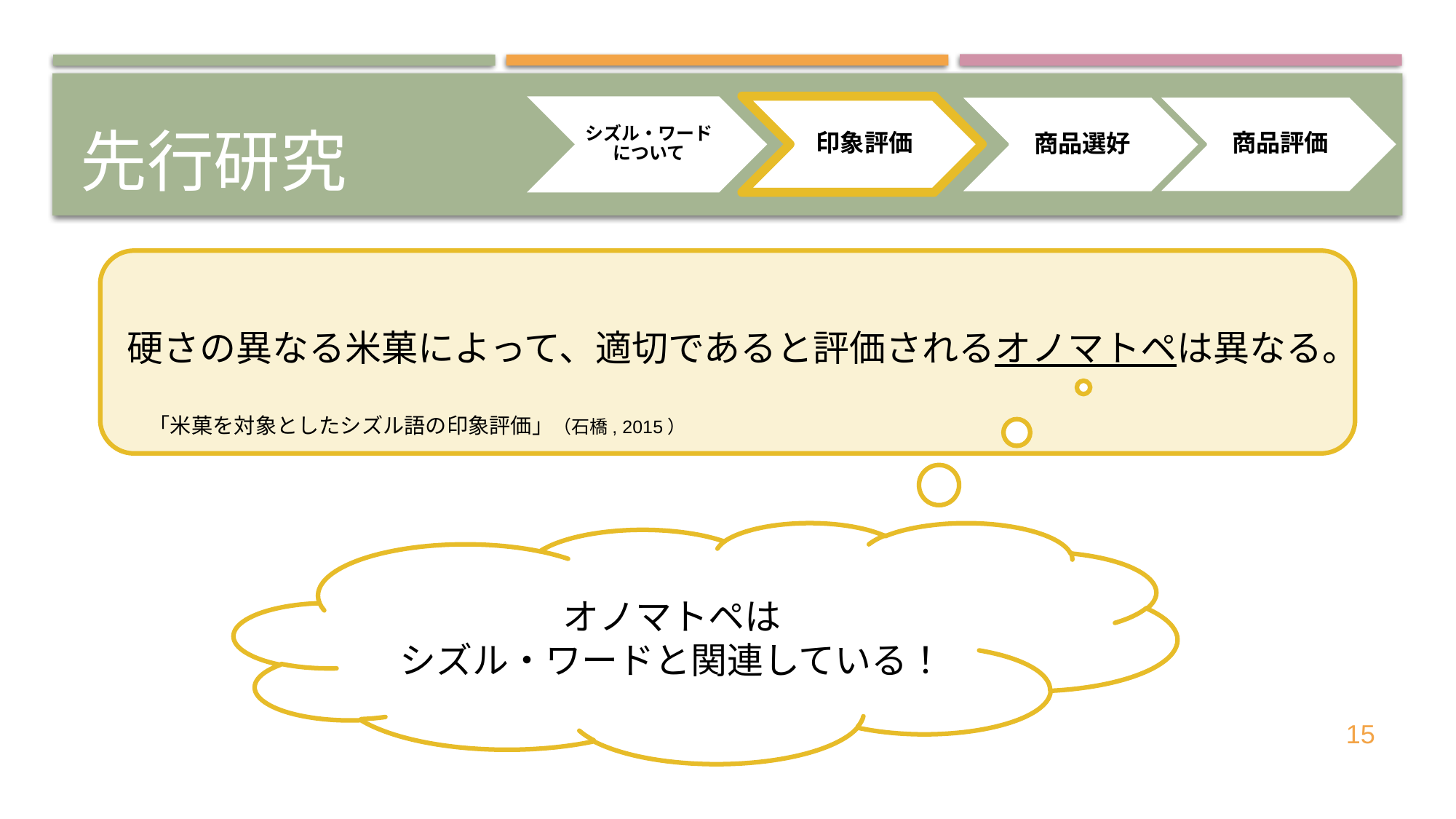

# 先行研究
シズル・ワードについて
印象評価
商品選好
商品評価

硬さの異なる米菓によって、適切であると評価されるオノマトペは異なる。
「米菓を対象としたシズル語の印象評価」（石橋, 2015）
オノマトペは
シズル・ワードと関連している！
15